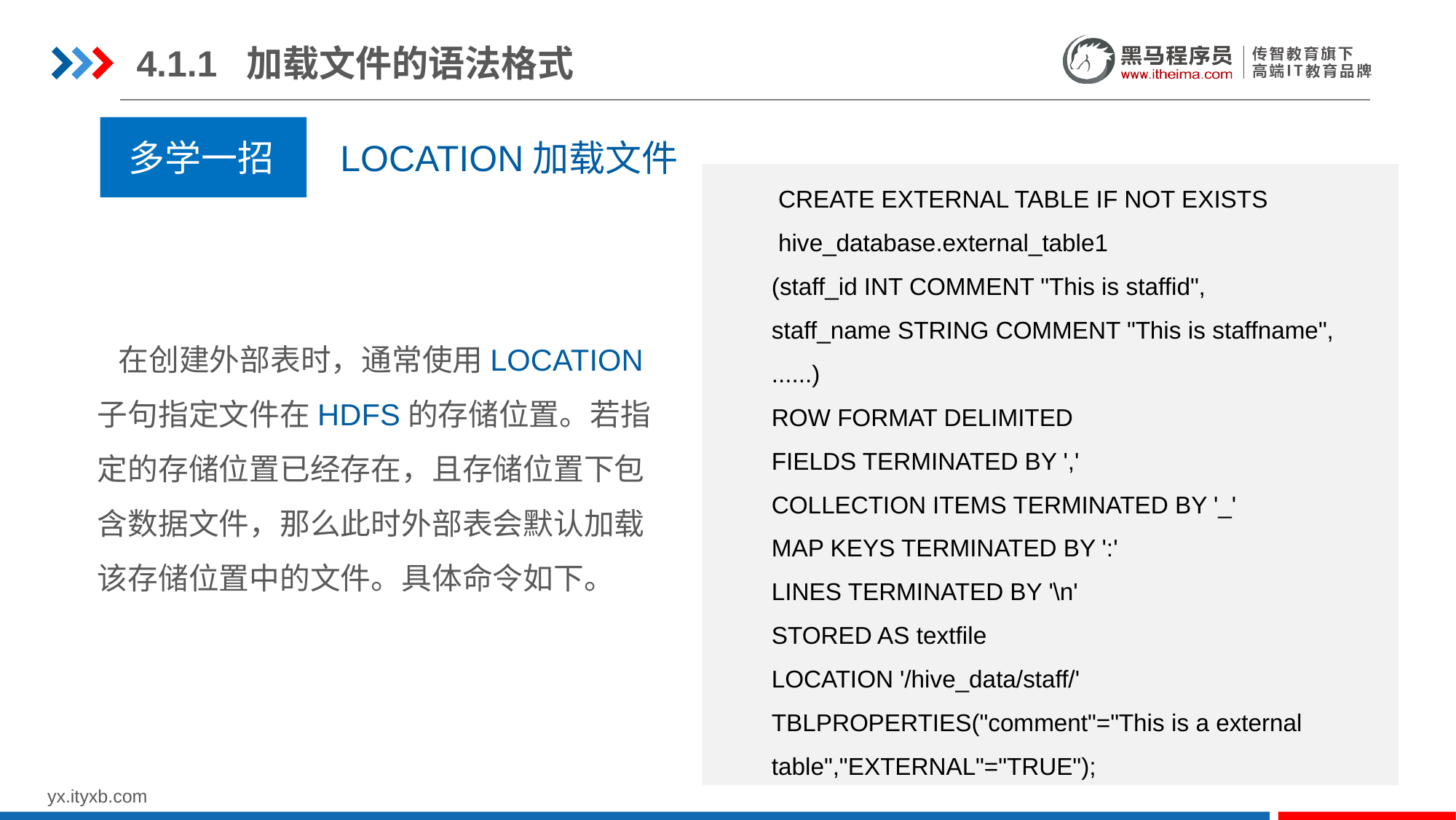

4.1.1  加载文件的语法格式

多学一招       LOCATION加载文件
     CREATE EXTERNAL TABLE IF NOT EXISTS
     hive_database.external_table1
    (staff_id INT COMMENT "This is staffid",
    staff_name STRING COMMENT "This is staffname",
    ......)
    ROW FORMAT DELIMITED
    FIELDS TERMINATED BY ','
    COLLECTION ITEMS TERMINATED BY '_'
    MAP KEYS TERMINATED BY ':'
    LINES TERMINATED BY '\n'
    STORED AS textfile
    LOCATION '/hive_data/staff/'
    TBLPROPERTIES("comment"="This is a external
    table","EXTERNAL"="TRUE");
  在创建外部表时，通常使用LOCATION子句指定文件在HDFS的存储位置。若指定的存储位置已经存在，且存储位置下包含数据文件，那么此时外部表会默认加载该存储位置中的文件。具体命令如下。